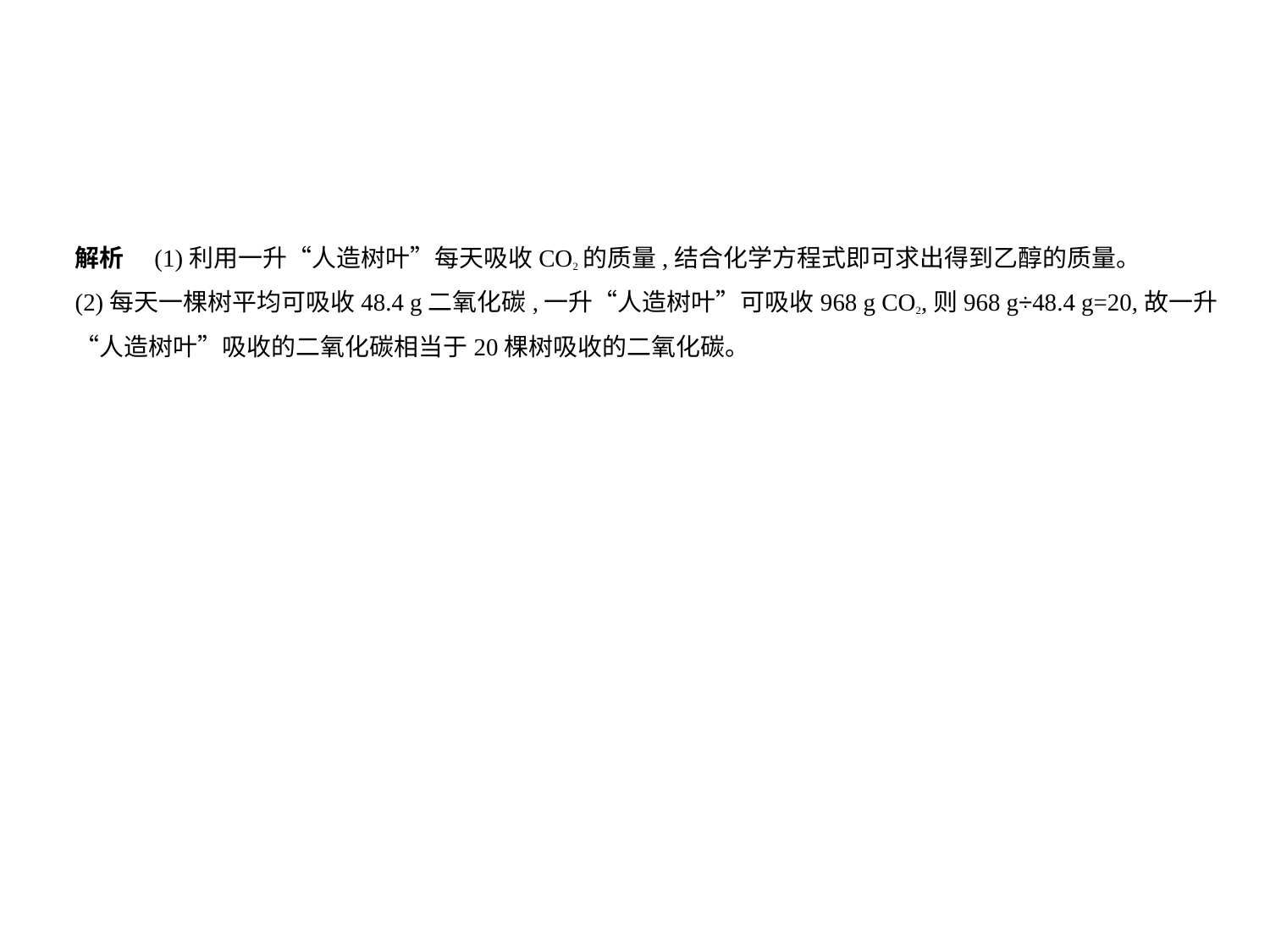

解析　(1)利用一升“人造树叶”每天吸收CO2的质量,结合化学方程式即可求出得到乙醇的质量。
(2)每天一棵树平均可吸收48.4 g二氧化碳,一升“人造树叶”可吸收968 g CO2,则968 g÷48.4 g=20,故一升
“人造树叶”吸收的二氧化碳相当于20棵树吸收的二氧化碳。